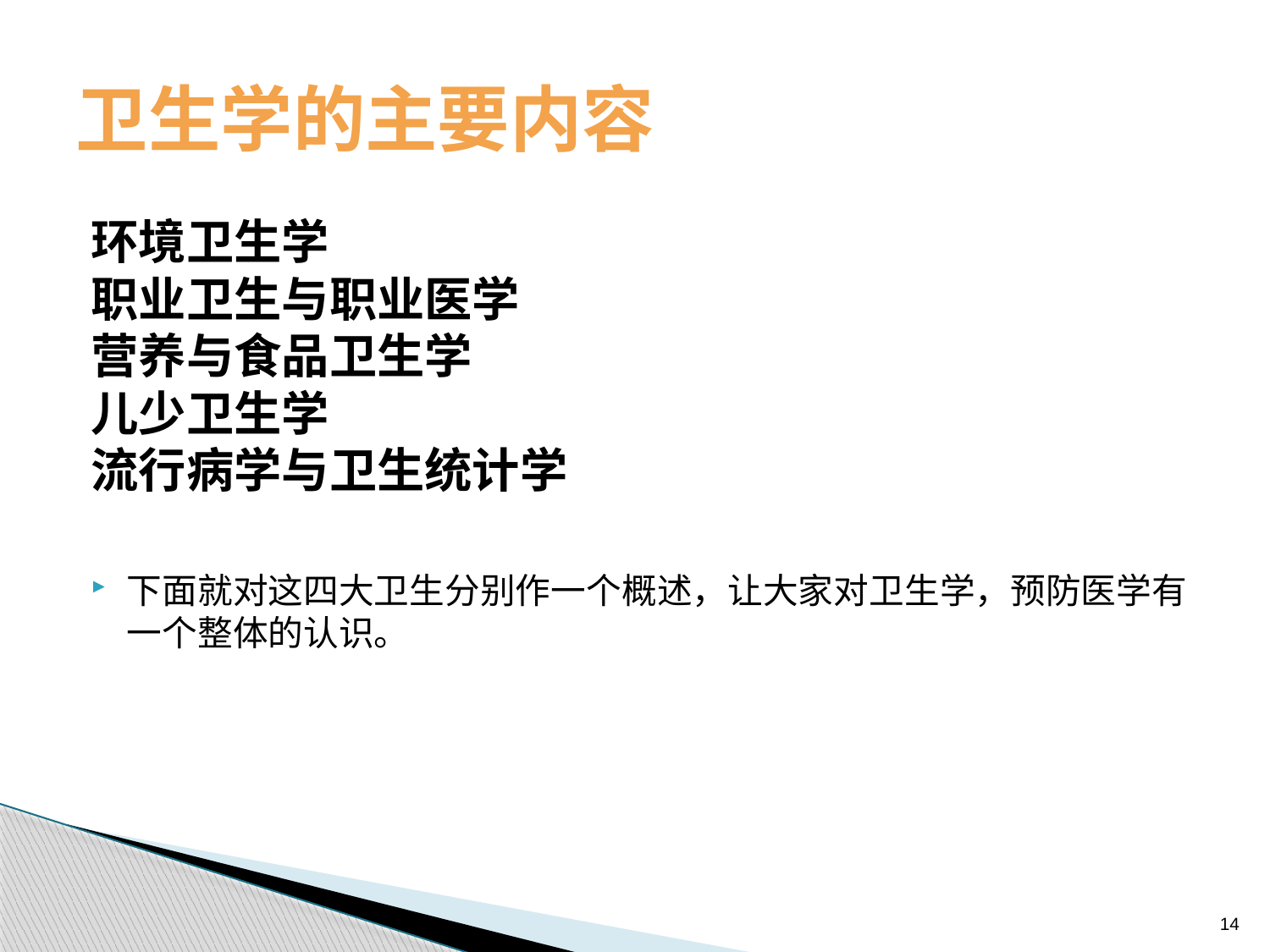

# 卫生学的主要内容
环境卫生学
职业卫生与职业医学
营养与食品卫生学
儿少卫生学
流行病学与卫生统计学

下面就对这四大卫生分别作一个概述，让大家对卫生学，预防医学有一个整体的认识。
14